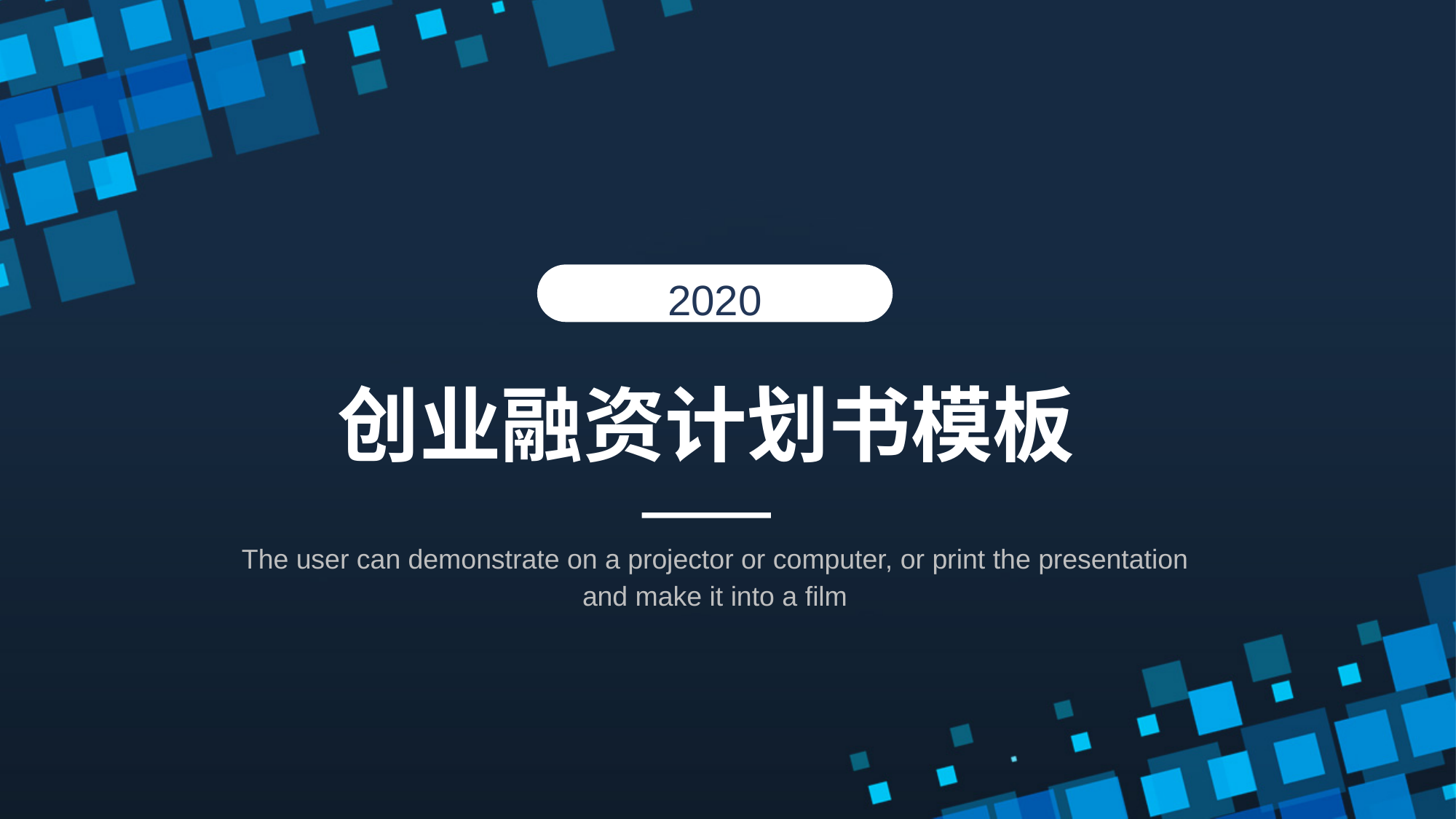

2020

创业融资计划书模板

The user can demonstrate on a projector or computer, or print the presentation and make it into a film